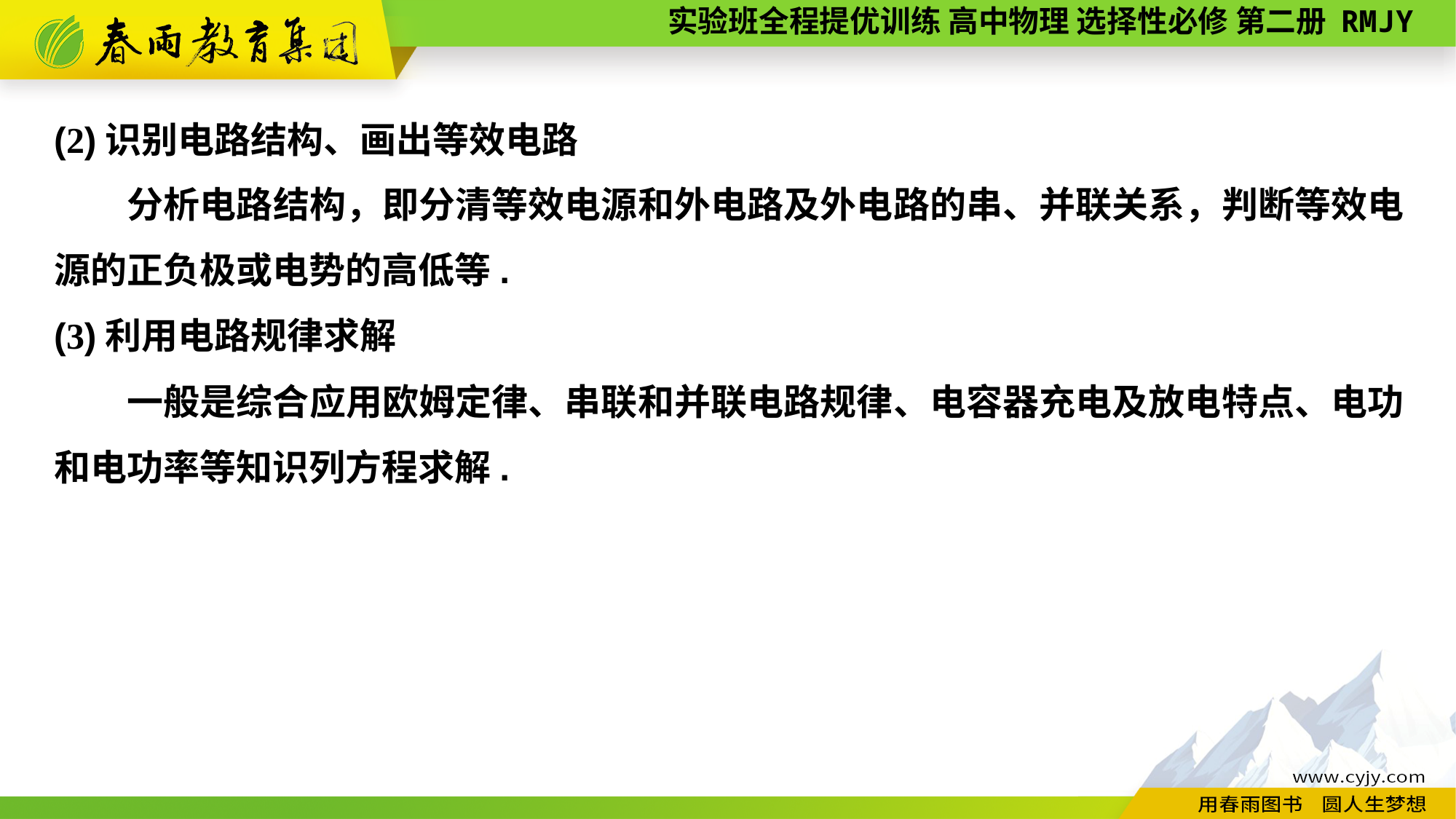

(2)识别电路结构、画出等效电路
分析电路结构，即分清等效电源和外电路及外电路的串、并联关系，判断等效电源的正负极或电势的高低等.
(3)利用电路规律求解
一般是综合应用欧姆定律、串联和并联电路规律、电容器充电及放电特点、电功和电功率等知识列方程求解.